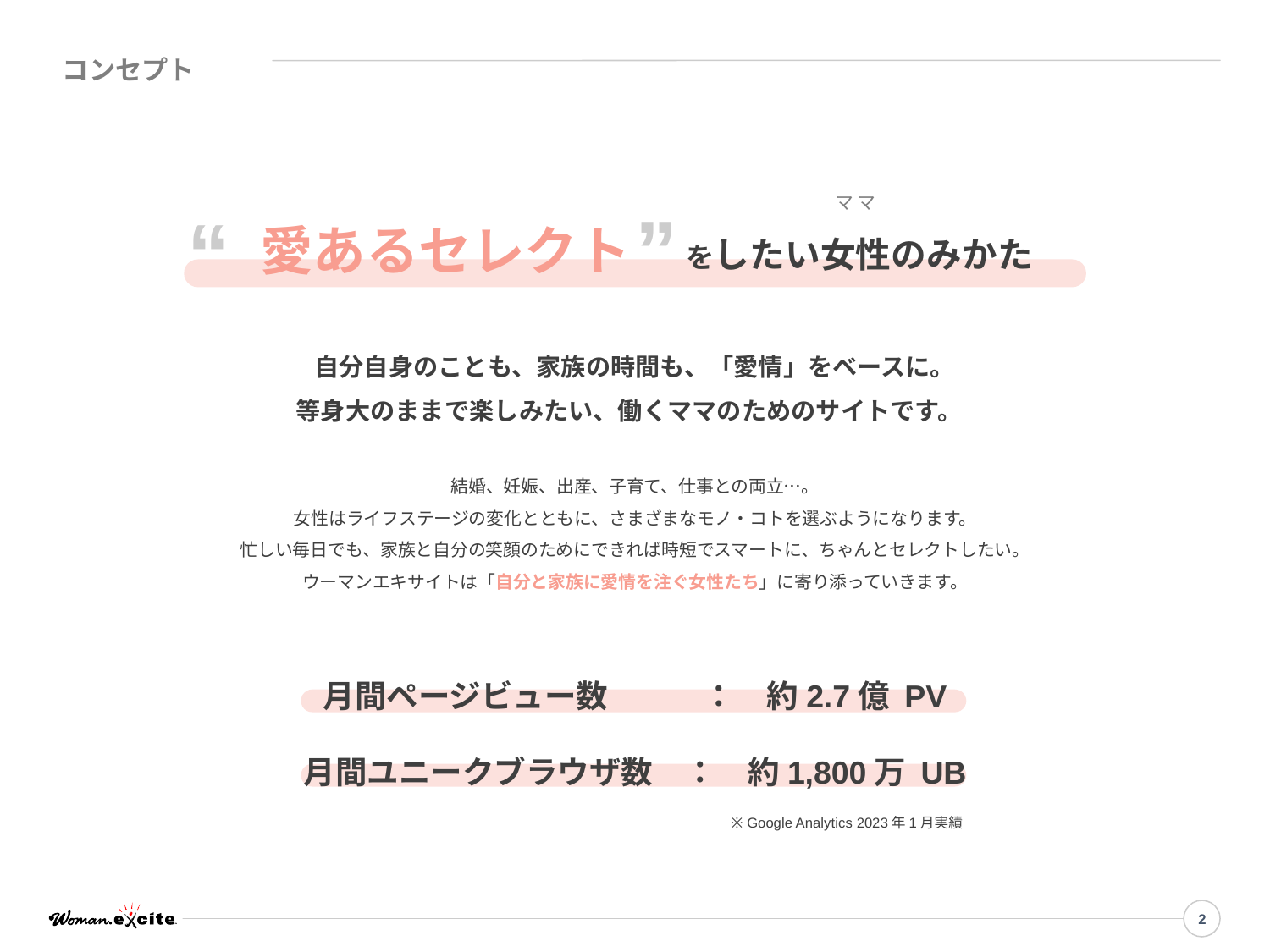

コンセプト
”
“
マ マ
愛あるセレクト
をしたい女性のみかた

自分自身のことも、家族の時間も、「愛情」をベースに。
等身大のままで楽しみたい、働くママのためのサイトです。
結婚、妊娠、出産、子育て、仕事との両立…。
女性はライフステージの変化とともに、さまざまなモノ・コトを選ぶようになります。
忙しい毎日でも、家族と自分の笑顔のためにできれば時短でスマートに、ちゃんとセレクトしたい。
ウーマンエキサイトは「自分と家族に愛情を注ぐ女性たち」に寄り添っていきます。

月間ページビュー数　　　：　約2.7億 PV
月間ユニークブラウザ数　：　約1,800万 UB

※ Google Analytics 2023年1月実績